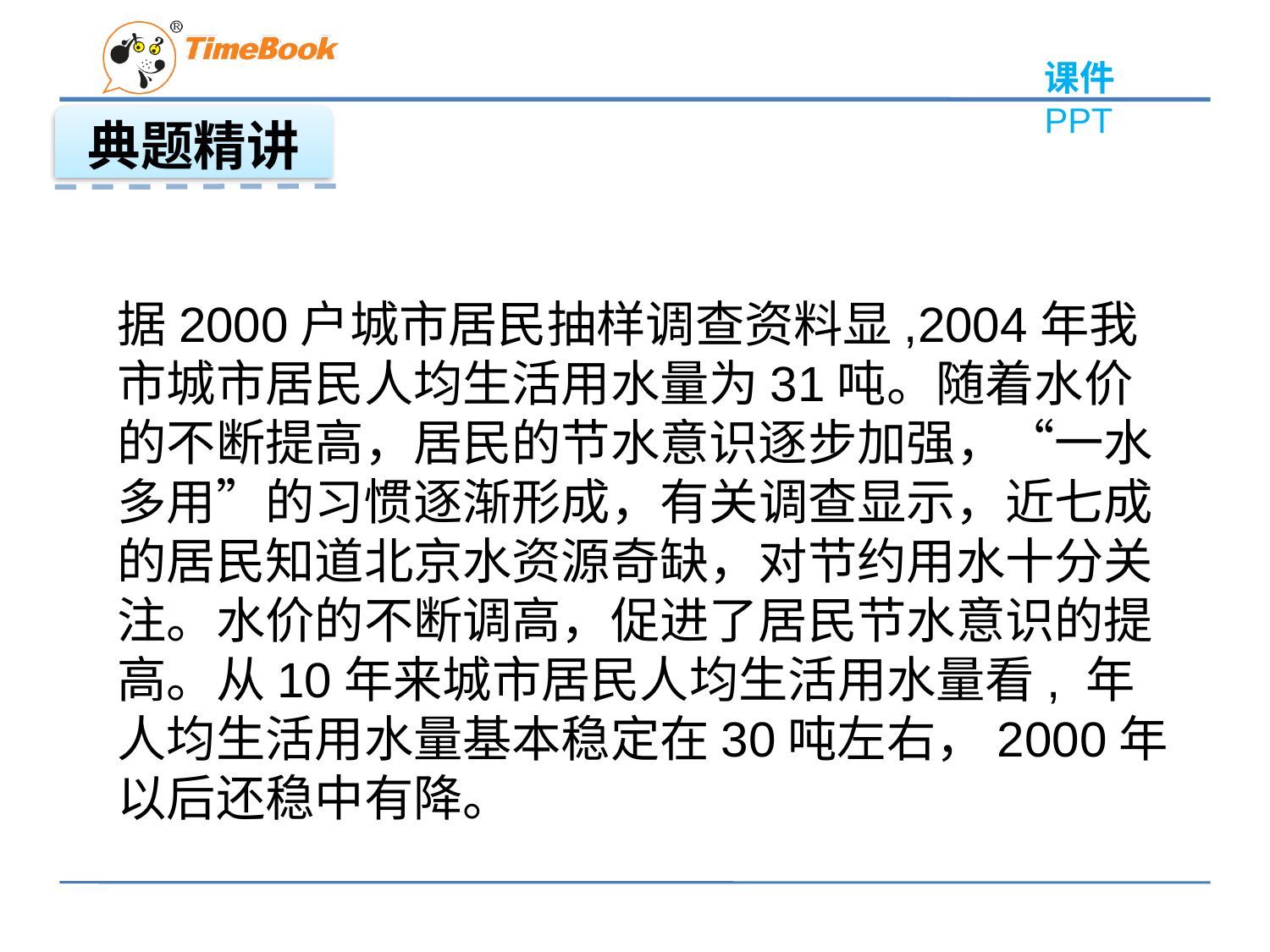

典题精讲
据2000户城市居民抽样调查资料显,2004年我市城市居民人均生活用水量为31吨。随着水价的不断提高，居民的节水意识逐步加强，“一水多用”的习惯逐渐形成，有关调查显示，近七成的居民知道北京水资源奇缺，对节约用水十分关注。水价的不断调高，促进了居民节水意识的提高。从10年来城市居民人均生活用水量看, 年人均生活用水量基本稳定在30吨左右，2000年以后还稳中有降。